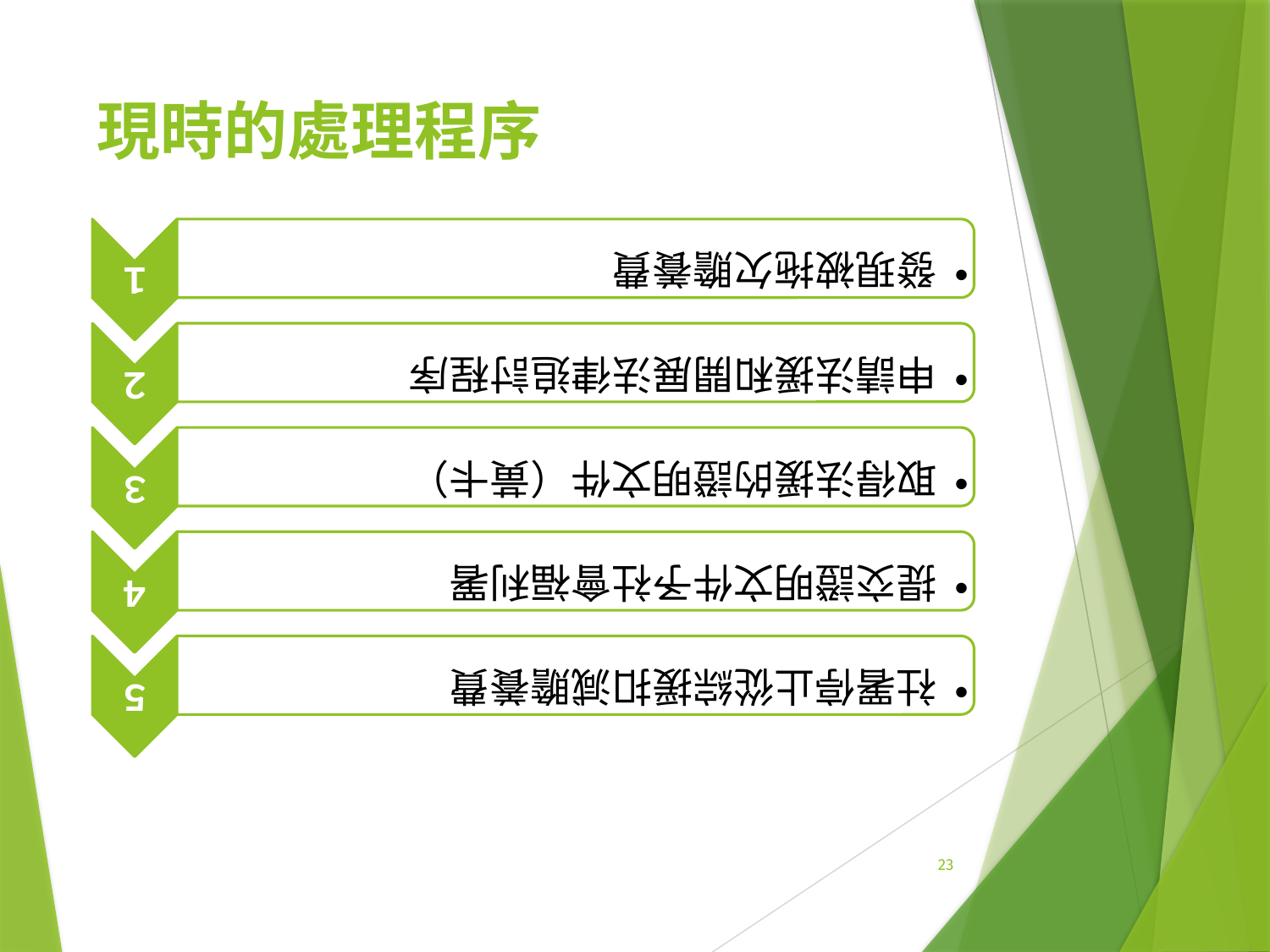

# 現時的處理程序
１
發現被拖欠贍養費
２
申請法援和開展法律追討程序
３
取得法援的證明文件（黃卡）
４
提交證明文件予社會福利署
５
社署停止從綜援扣減贍養費
23